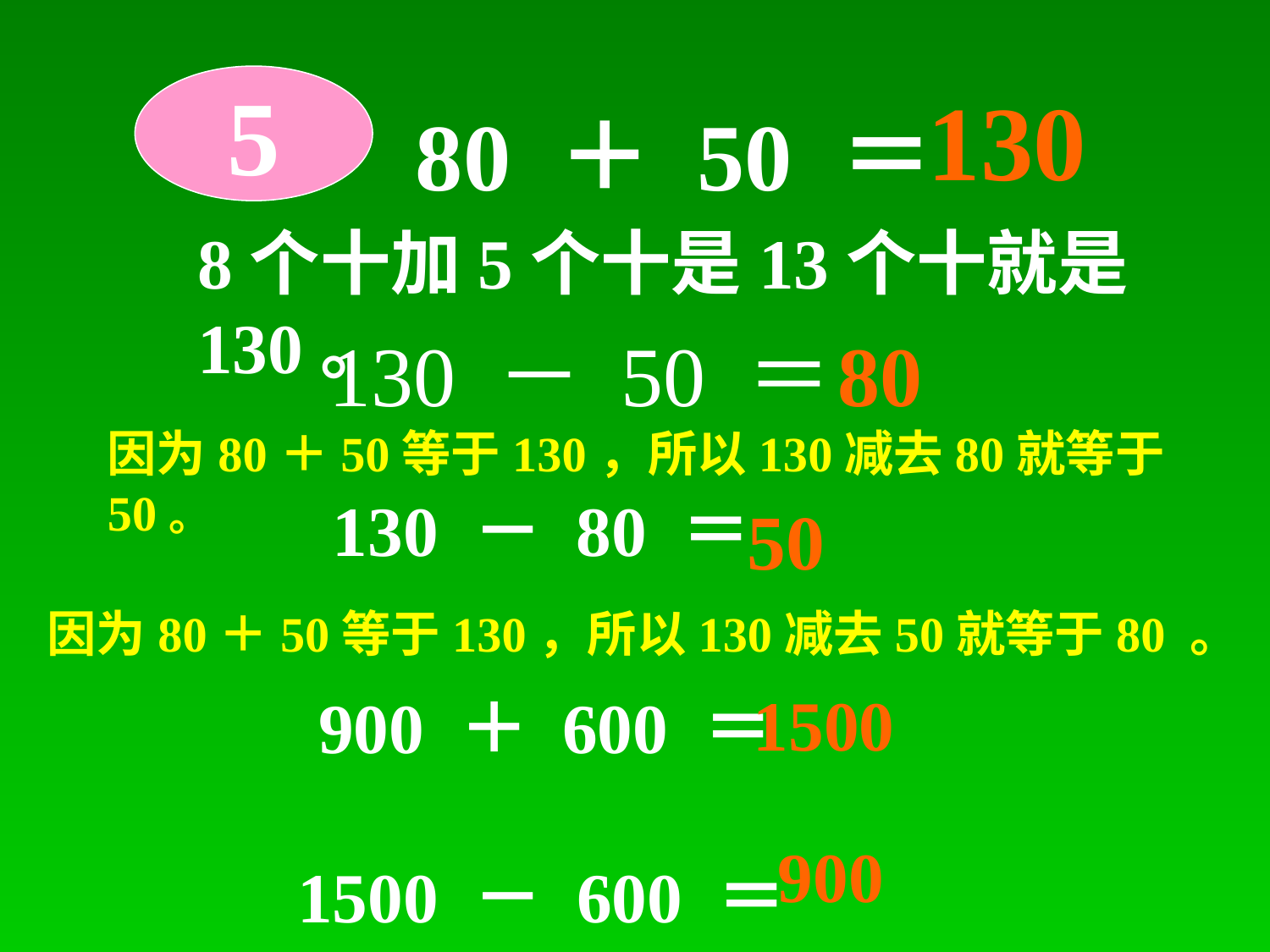

5
130
80 ＋ 50 ＝
8个十加5个十是13个十就是130。
130 － 50 ＝
80
因为80＋50等于130，所以130减去80就等于50。
  130 － 80 ＝
50
因为80＋50等于130，所以130减去50就等于80 。
1500
  900 ＋ 600 ＝

1500 － 600 ＝
900